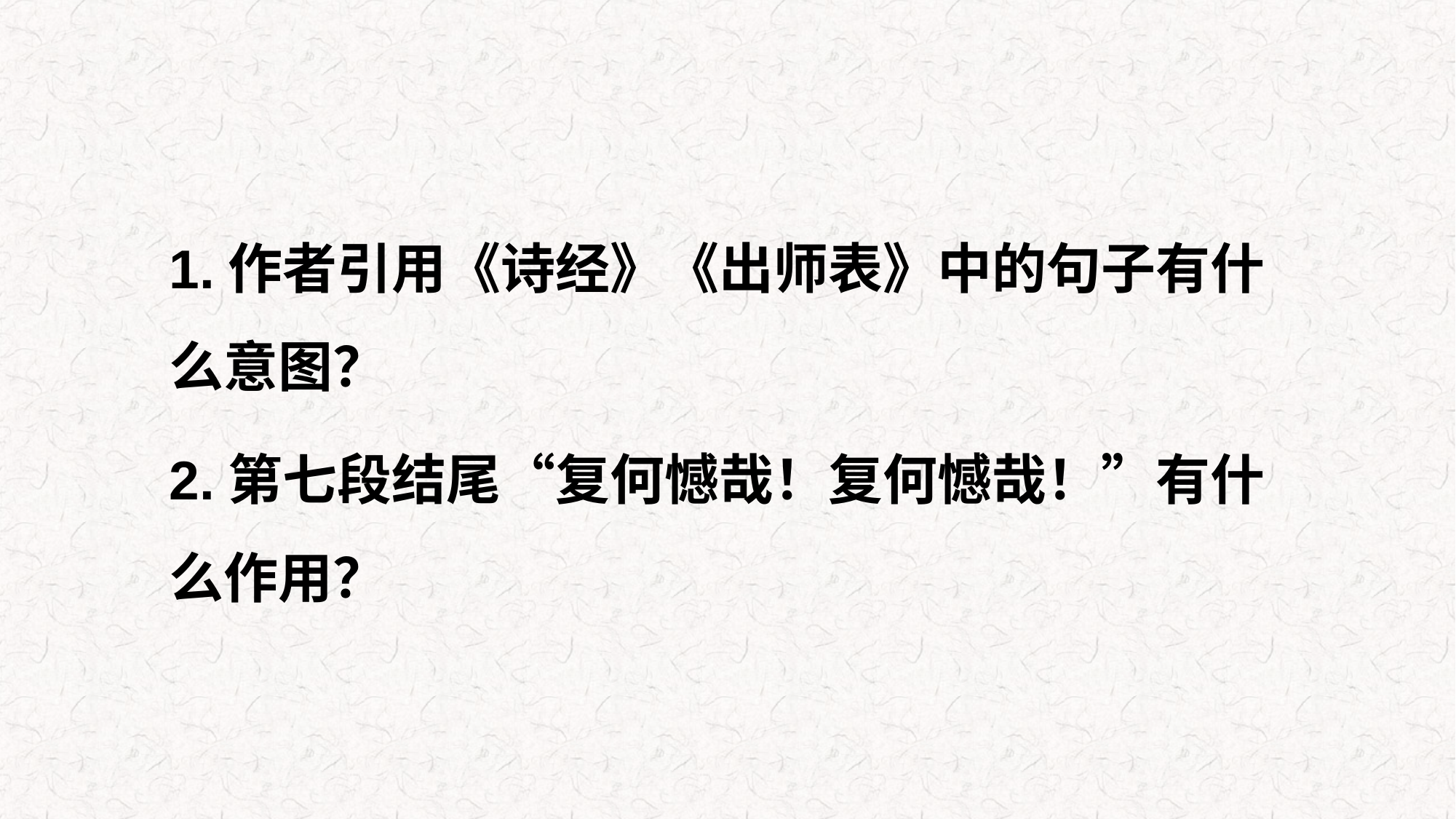

1.作者引用《诗经》《出师表》中的句子有什么意图？
2.第七段结尾“复何憾哉！复何憾哉！”有什么作用？